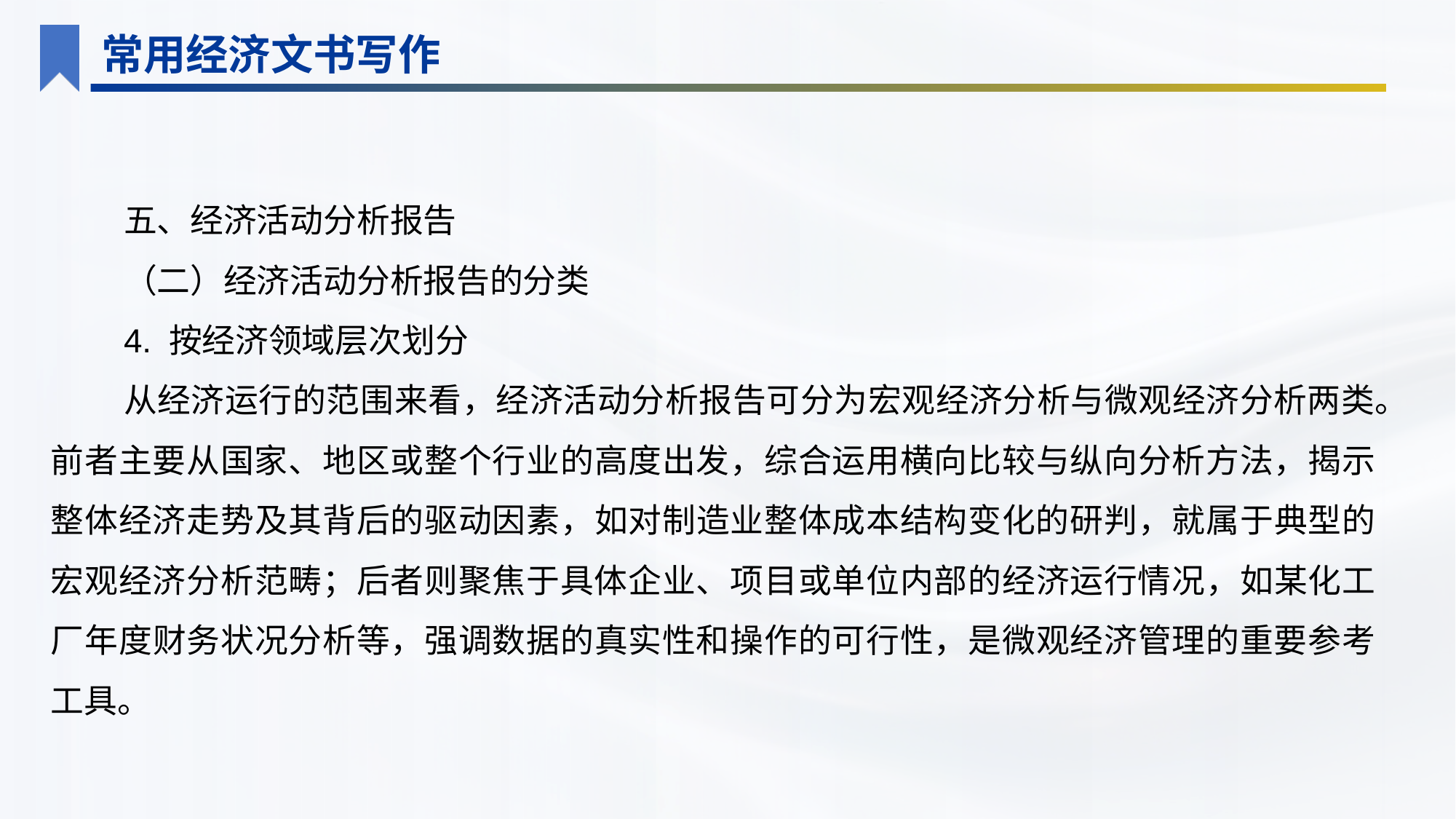

常用经济文书写作
五、经济活动分析报告
（二）经济活动分析报告的分类
4. 按经济领域层次划分
从经济运行的范围来看，经济活动分析报告可分为宏观经济分析与微观经济分析两类。前者主要从国家、地区或整个行业的高度出发，综合运用横向比较与纵向分析方法，揭示整体经济走势及其背后的驱动因素，如对制造业整体成本结构变化的研判，就属于典型的宏观经济分析范畴；后者则聚焦于具体企业、项目或单位内部的经济运行情况，如某化工厂年度财务状况分析等，强调数据的真实性和操作的可行性，是微观经济管理的重要参考工具。